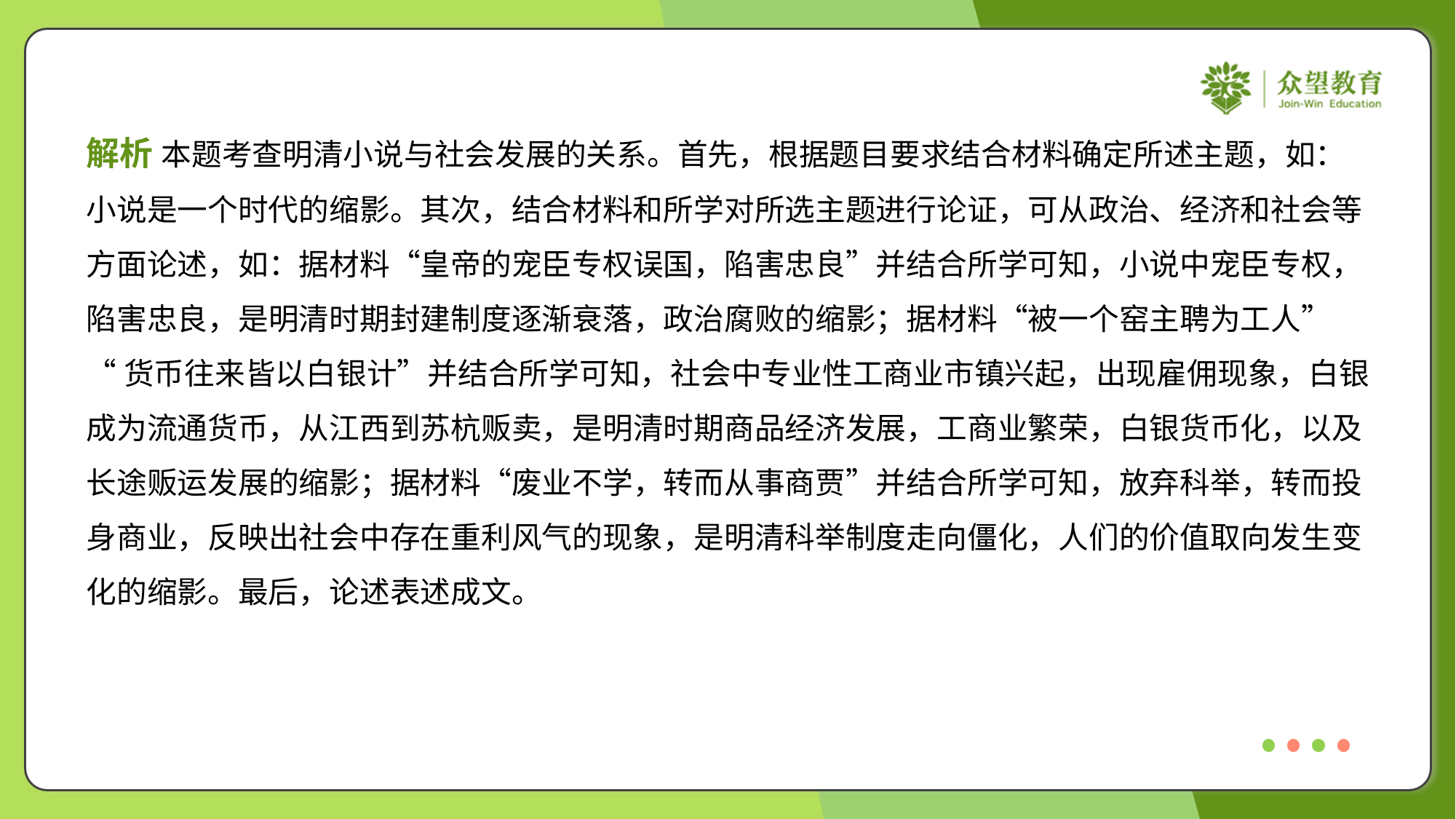

解析 本题考查明清小说与社会发展的关系。首先，根据题目要求结合材料确定所述主题，如：
小说是一个时代的缩影。其次，结合材料和所学对所选主题进行论证，可从政治、经济和社会等
方面论述，如：据材料“皇帝的宠臣专权误国，陷害忠良”并结合所学可知，小说中宠臣专权，
陷害忠良，是明清时期封建制度逐渐衰落，政治腐败的缩影；据材料“被一个窑主聘为工人”
“货币往来皆以白银计”并结合所学可知，社会中专业性工商业市镇兴起，出现雇佣现象，白银
成为流通货币，从江西到苏杭贩卖，是明清时期商品经济发展，工商业繁荣，白银货币化，以及
长途贩运发展的缩影；据材料“废业不学，转而从事商贾”并结合所学可知，放弃科举，转而投
身商业，反映出社会中存在重利风气的现象，是明清科举制度走向僵化，人们的价值取向发生变
化的缩影。最后，论述表述成文。